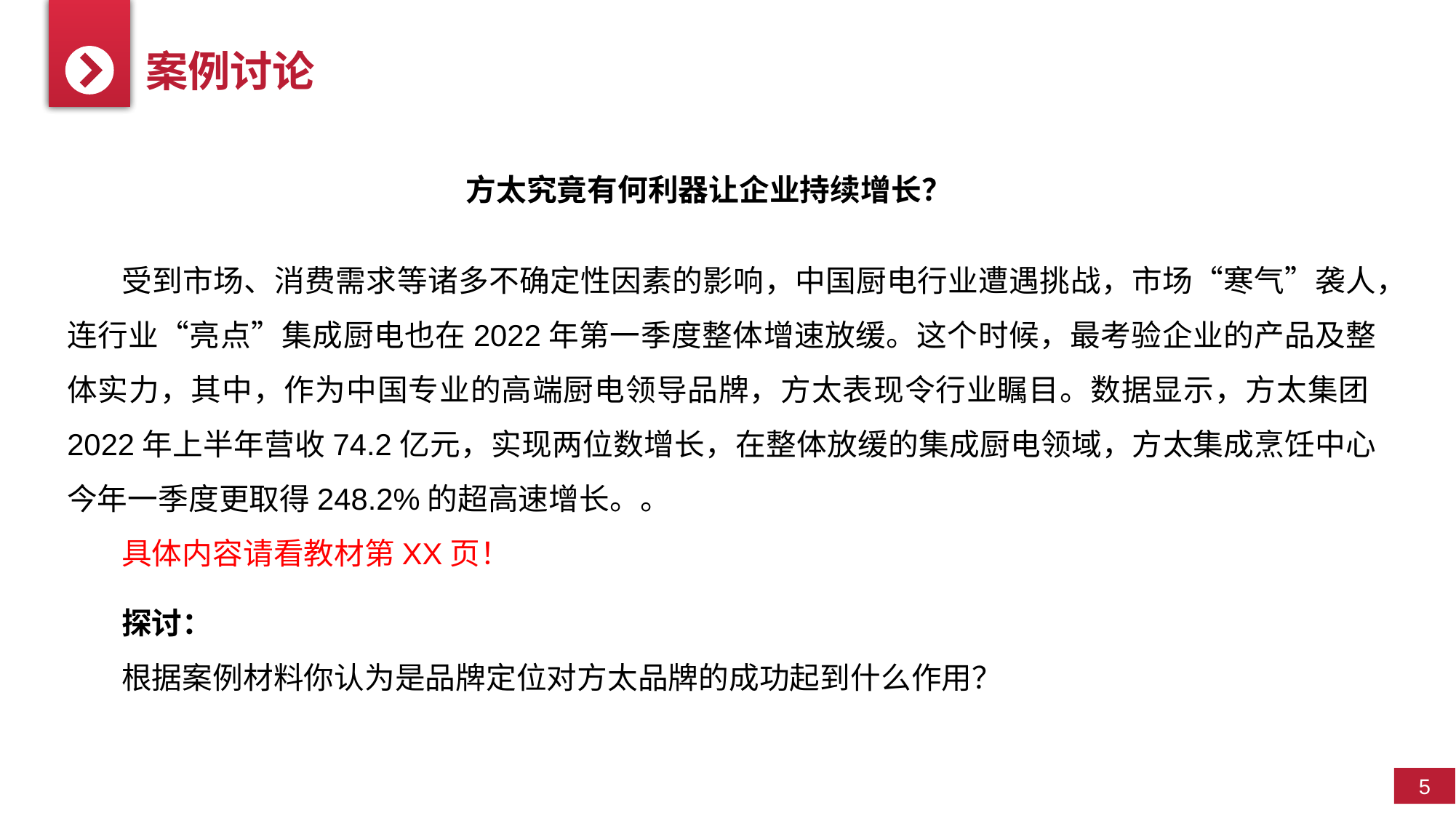

案例讨论

方太究竟有何利器让企业持续增长？
受到市场、消费需求等诸多不确定性因素的影响，中国厨电行业遭遇挑战，市场“寒气”袭人，连行业“亮点”集成厨电也在2022年第一季度整体增速放缓。这个时候，最考验企业的产品及整体实力，其中，作为中国专业的高端厨电领导品牌，方太表现令行业瞩目。数据显示，方太集团2022年上半年营收74.2亿元，实现两位数增长，在整体放缓的集成厨电领域，方太集成烹饪中心今年一季度更取得248.2%的超高速增长。。
具体内容请看教材第XX页！
探讨：
根据案例材料你认为是品牌定位对方太品牌的成功起到什么作用？